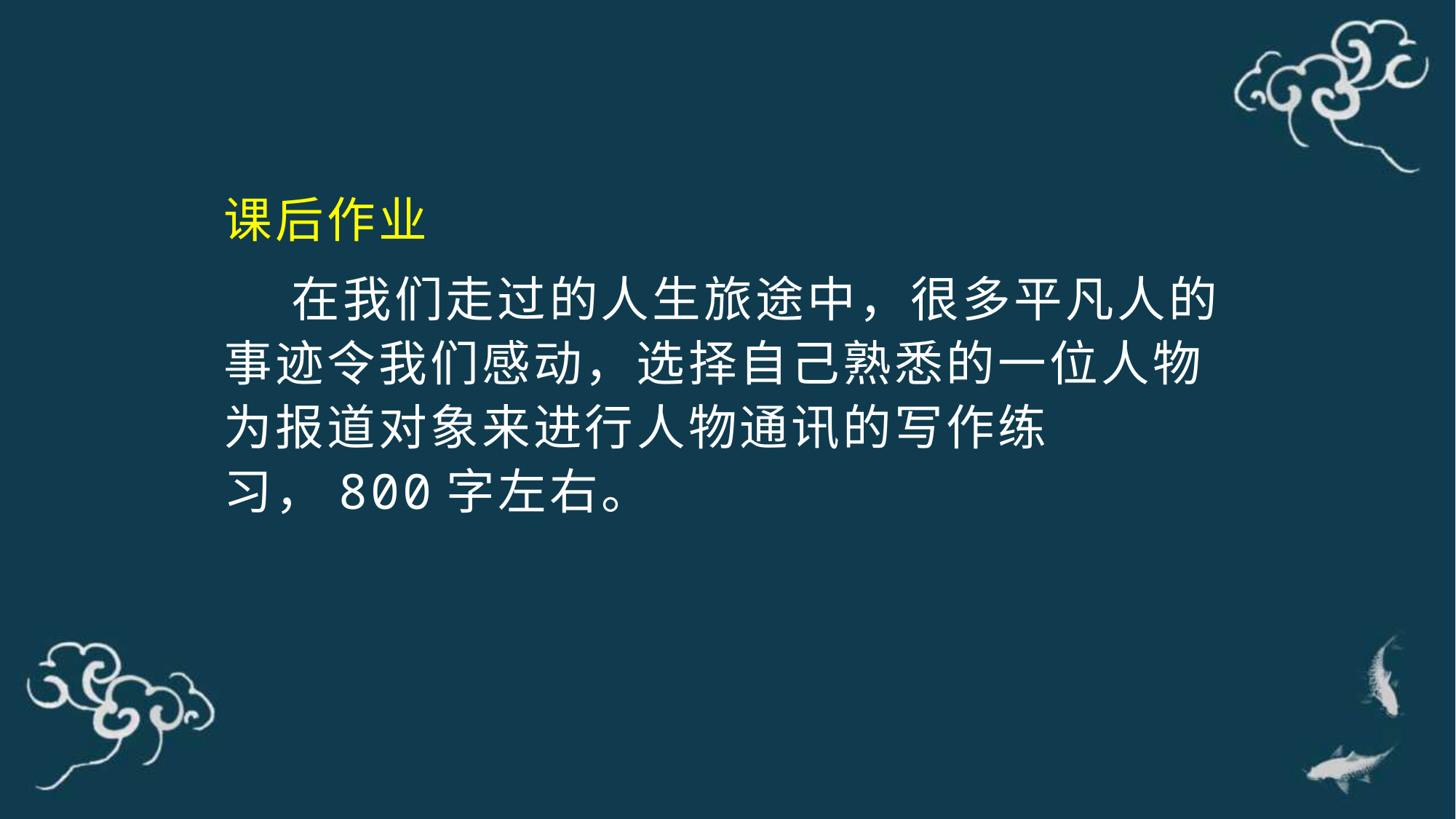

课后作业
    在我们走过的人生旅途中，很多平凡人的事迹令我们感动，选择自己熟悉的一位人物为报道对象来进行人物通讯的写作练习，800字左右。